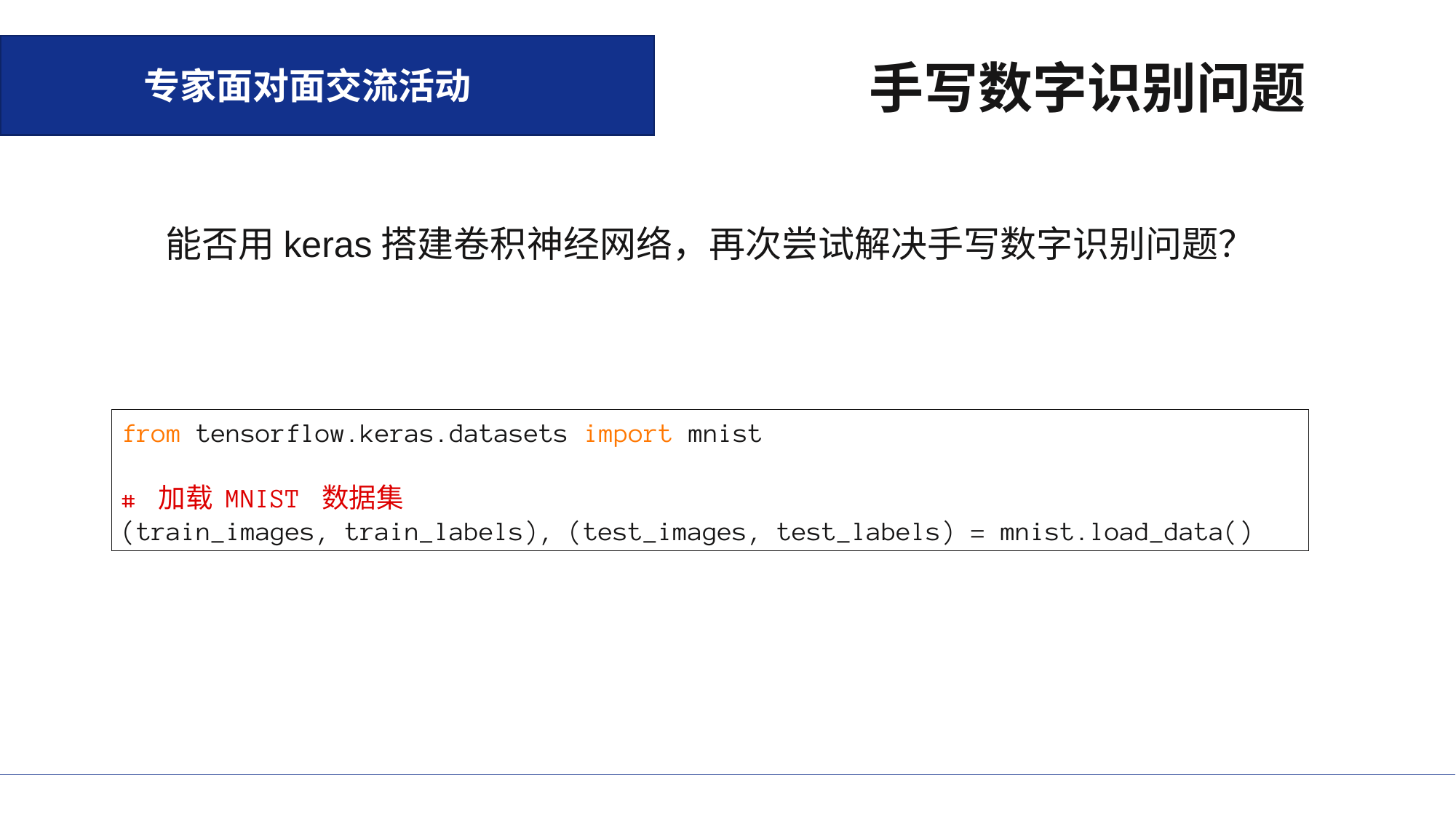

专家面对面交流活动
手写数字识别问题

能否用keras搭建卷积神经网络，再次尝试解决手写数字识别问题？
from tensorflow.keras.datasets import mnist
# 加载 MNIST 数据集
(train_images, train_labels), (test_images, test_labels) = mnist.load_data()